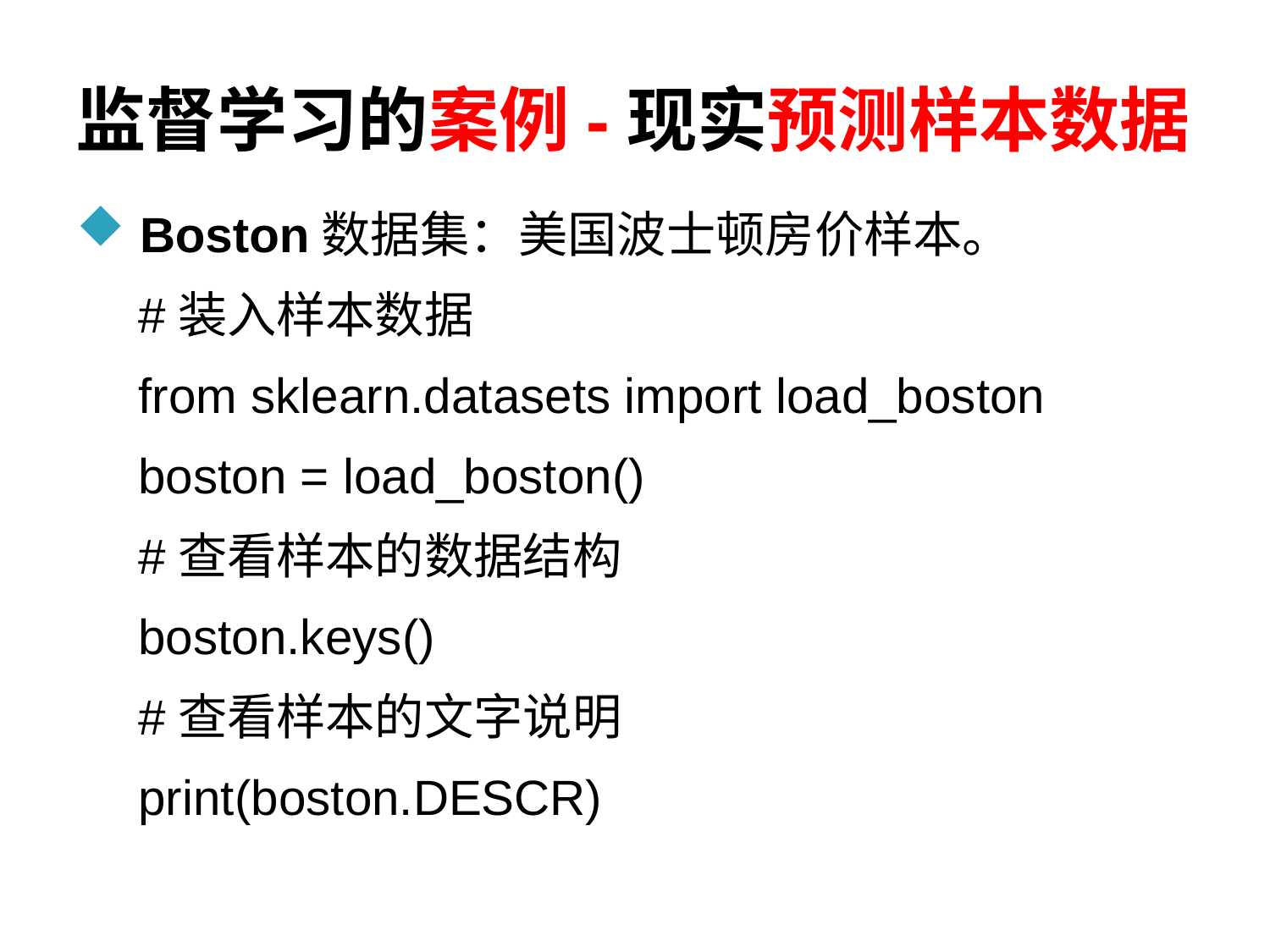

# 监督学习的案例-现实预测样本数据
Boston数据集：美国波士顿房价样本。
#装入样本数据
from sklearn.datasets import load_boston
boston = load_boston()
#查看样本的数据结构
boston.keys()
#查看样本的文字说明
print(boston.DESCR)